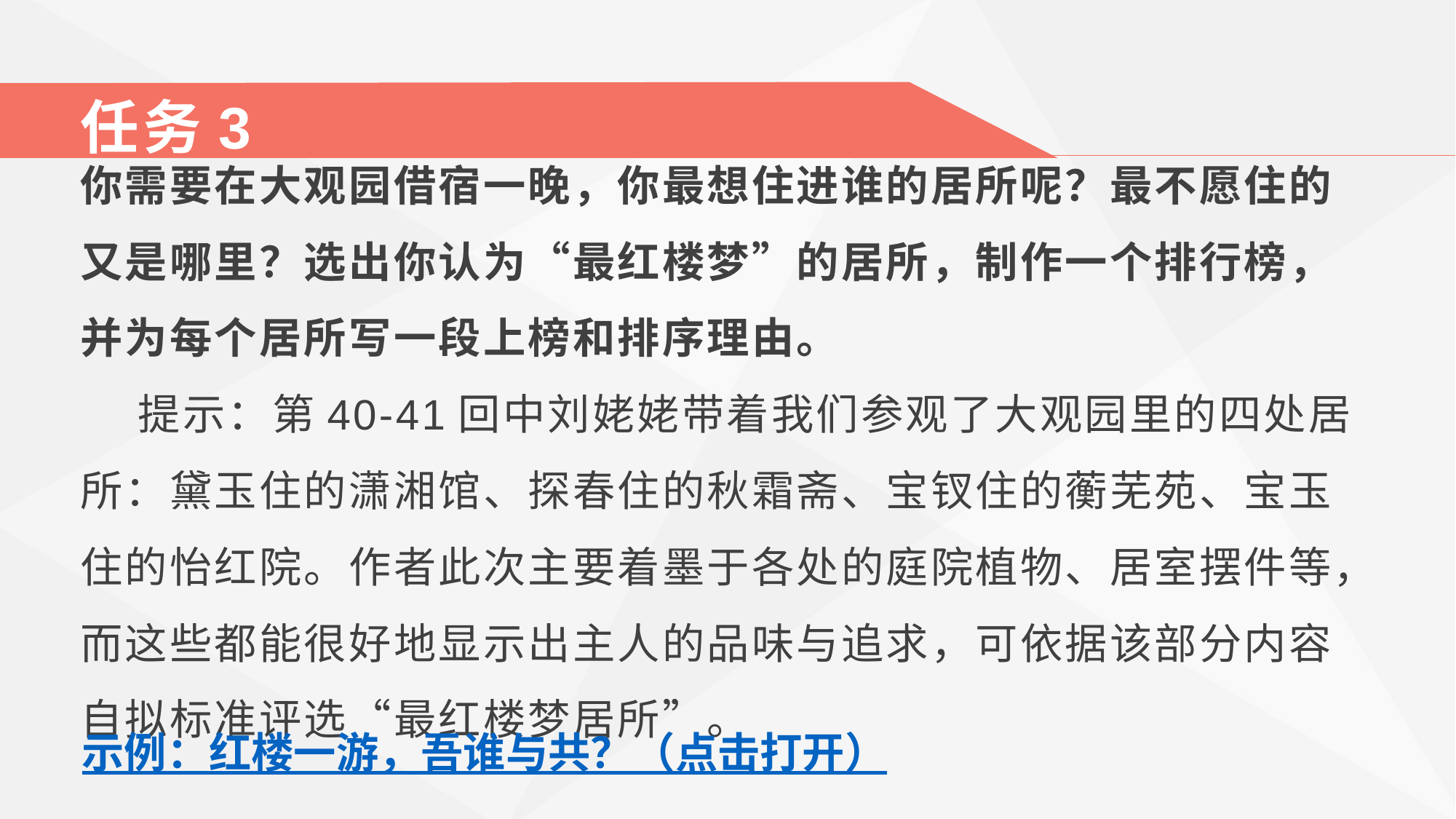

任务3
你需要在大观园借宿一晚，你最想住进谁的居所呢？最不愿住的又是哪里？选出你认为“最红楼梦”的居所，制作一个排行榜，并为每个居所写一段上榜和排序理由。
    提示：第40-41回中刘姥姥带着我们参观了大观园里的四处居所：黛玉住的潇湘馆、探春住的秋霜斋、宝钗住的蘅芜苑、宝玉住的怡红院。作者此次主要着墨于各处的庭院植物、居室摆件等，而这些都能很好地显示出主人的品味与追求，可依据该部分内容自拟标准评选“最红楼梦居所”。
示例：红楼一游，吾谁与共？（点击打开）